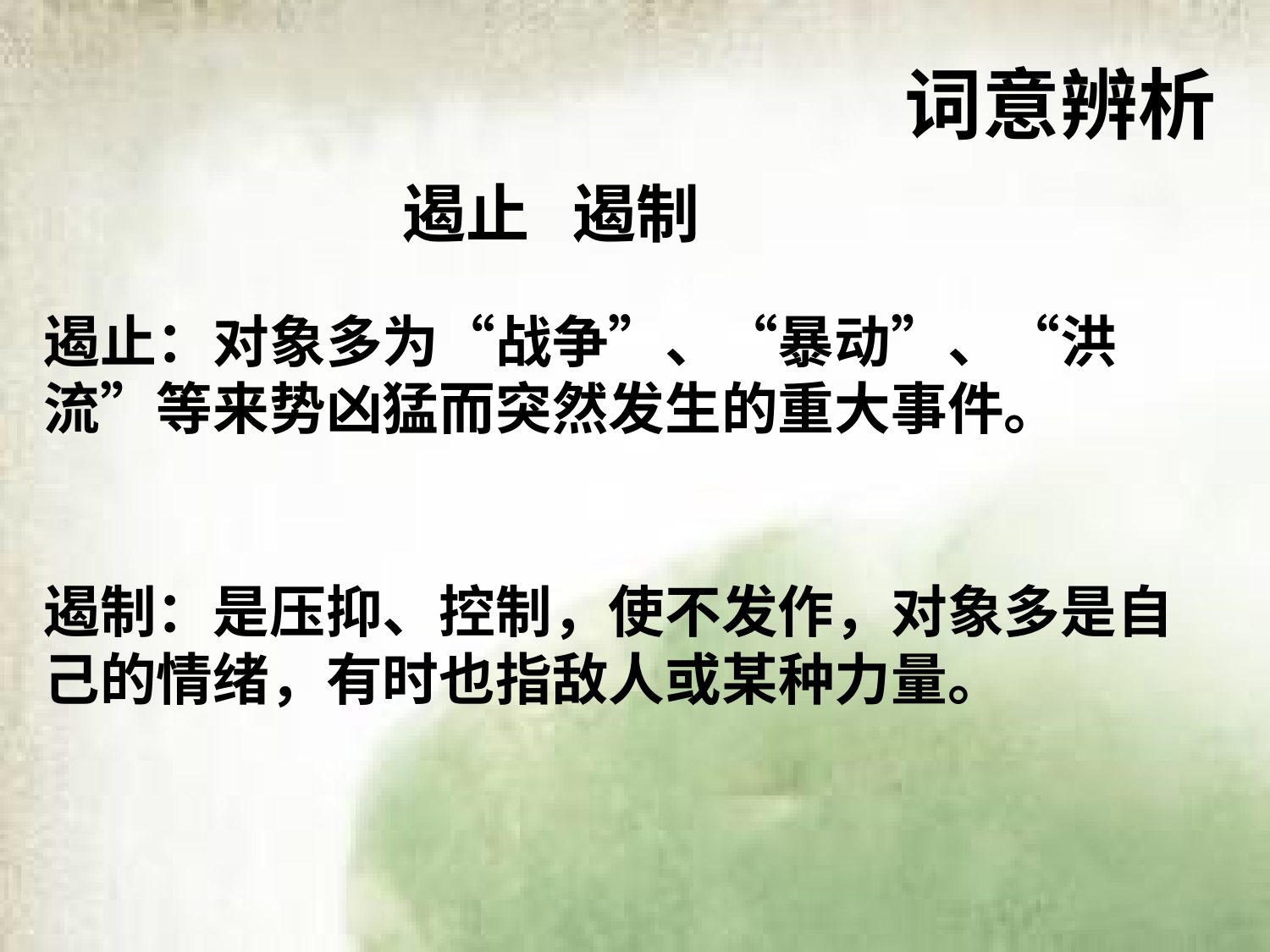

词意辨析
遏止   遏制
遏止：对象多为“战争”、“暴动”、“洪流”等来势凶猛而突然发生的重大事件。

遏制：是压抑、控制，使不发作，对象多是自己的情绪，有时也指敌人或某种力量。